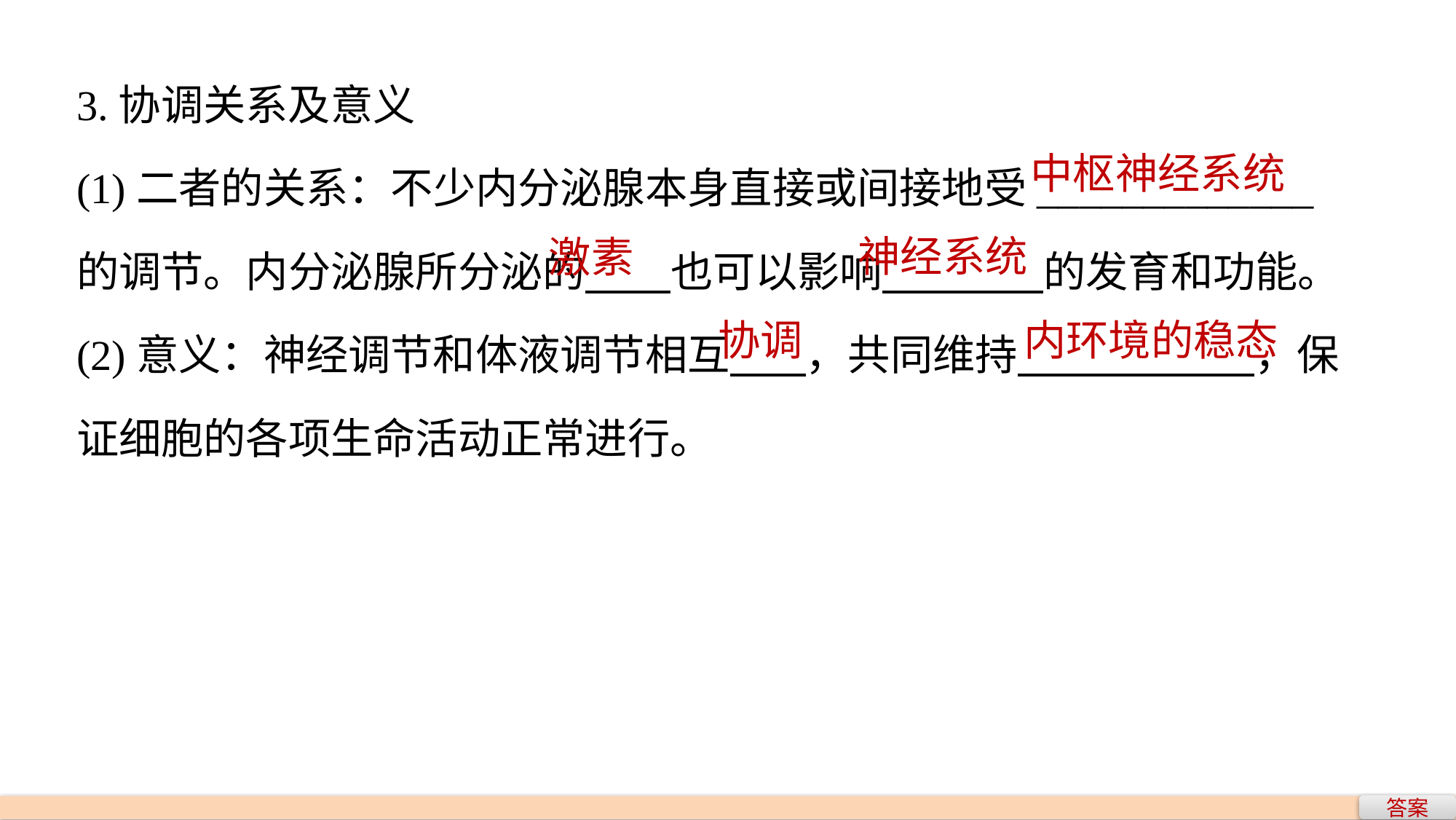

3.协调关系及意义
(1)二者的关系：不少内分泌腺本身直接或间接地受_____________的调节。内分泌腺所分泌的         也可以影响                 的发育和功能。
(2)意义：神经调节和体液调节相互        ，共同维持                         ，保证细胞的各项生命活动正常进行。
中枢神经系统
神经系统
激素
协调
内环境的稳态
答案